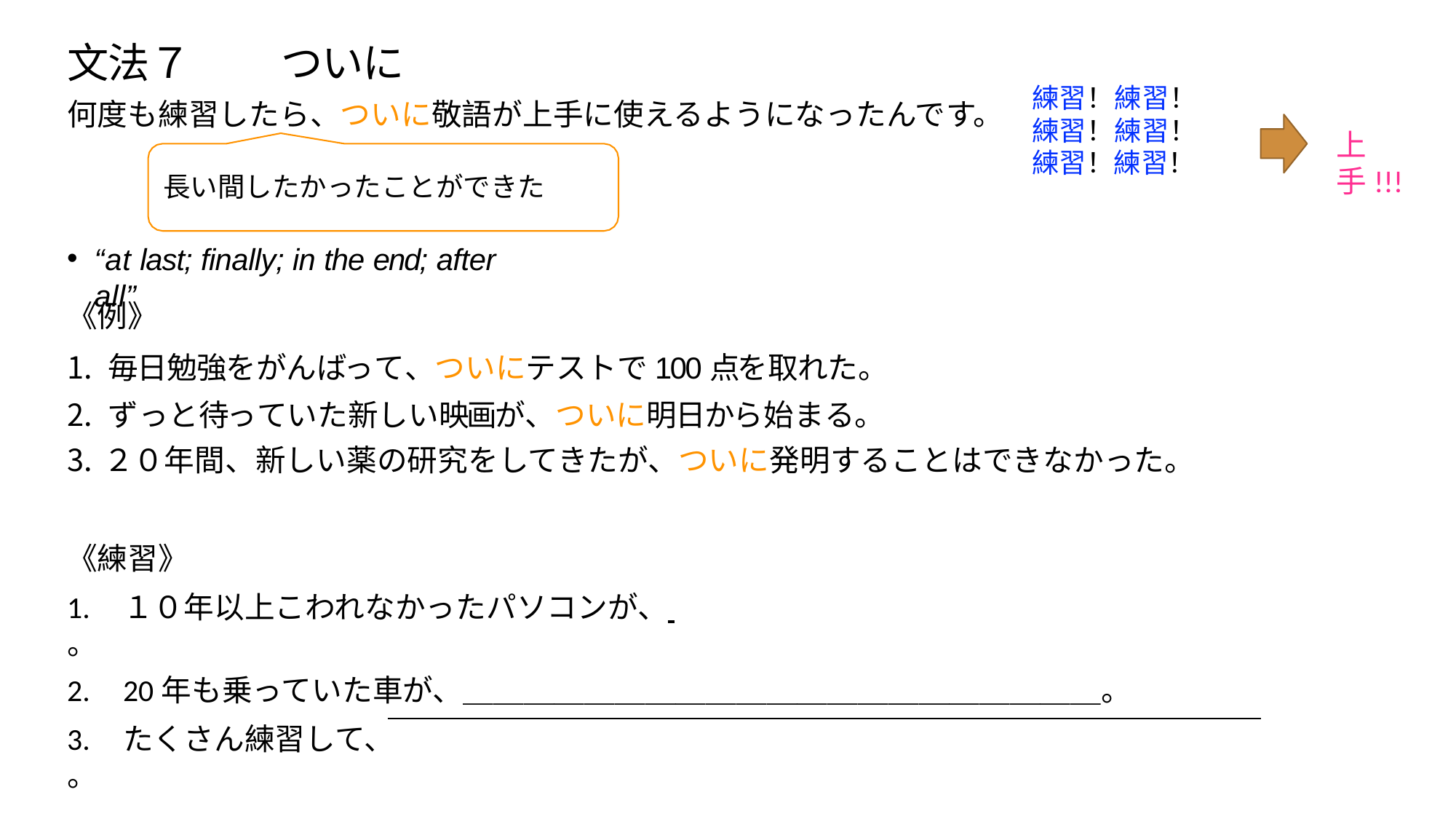

# ⽂法７	ついに
何度も練習したら、ついに敬語が上⼿に使えるようになったんで
練習！練習！ 練習！練習！ 練習！練習！
す。

上⼿!!!

⻑い間したかったことができた
“at last; finally; in the end; after all”
《例》
毎日勉強をがんばって、ついにテストで100点を取れた。
ずっと待っていた新しい映画が、ついに明日から始まる。
２０年間、新しい薬の研究をしてきたが、ついに発明することはできなかった。

《練習》
1.	１０年以上こわれなかったパソコンが、 	。
2.	20年も乗っていた⾞が、＿＿＿＿＿＿＿＿＿＿＿＿＿＿＿＿＿＿＿＿＿。
3.	たくさん練習して、	。